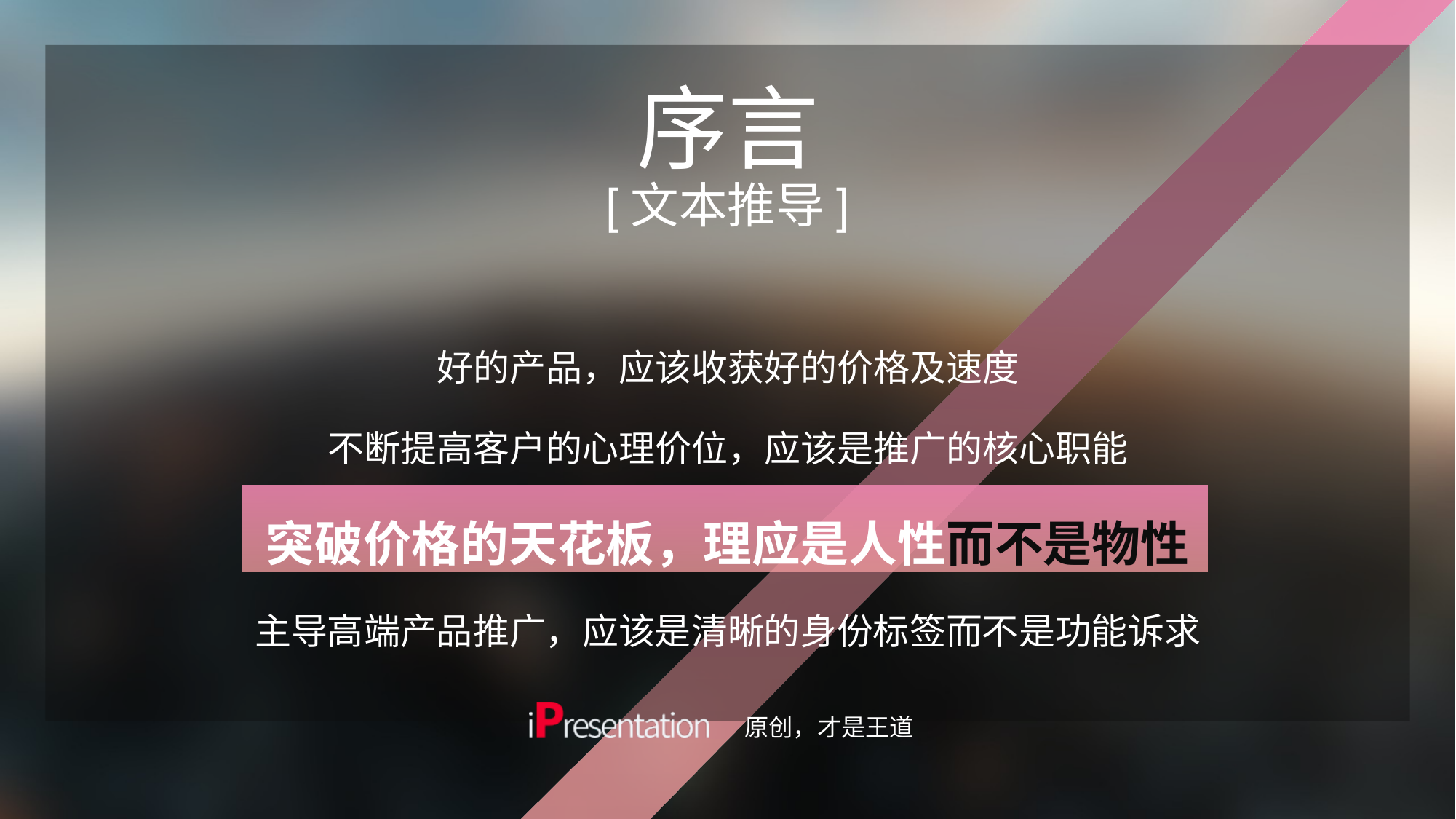

# 序言 [文本推导]
好的产品，应该收获好的价格及速度
不断提高客户的心理价位，应该是推广的核心职能
突破价格的天花板，理应是人性而不是物性
主导高端产品推广，应该是清晰的身份标签而不是功能诉求